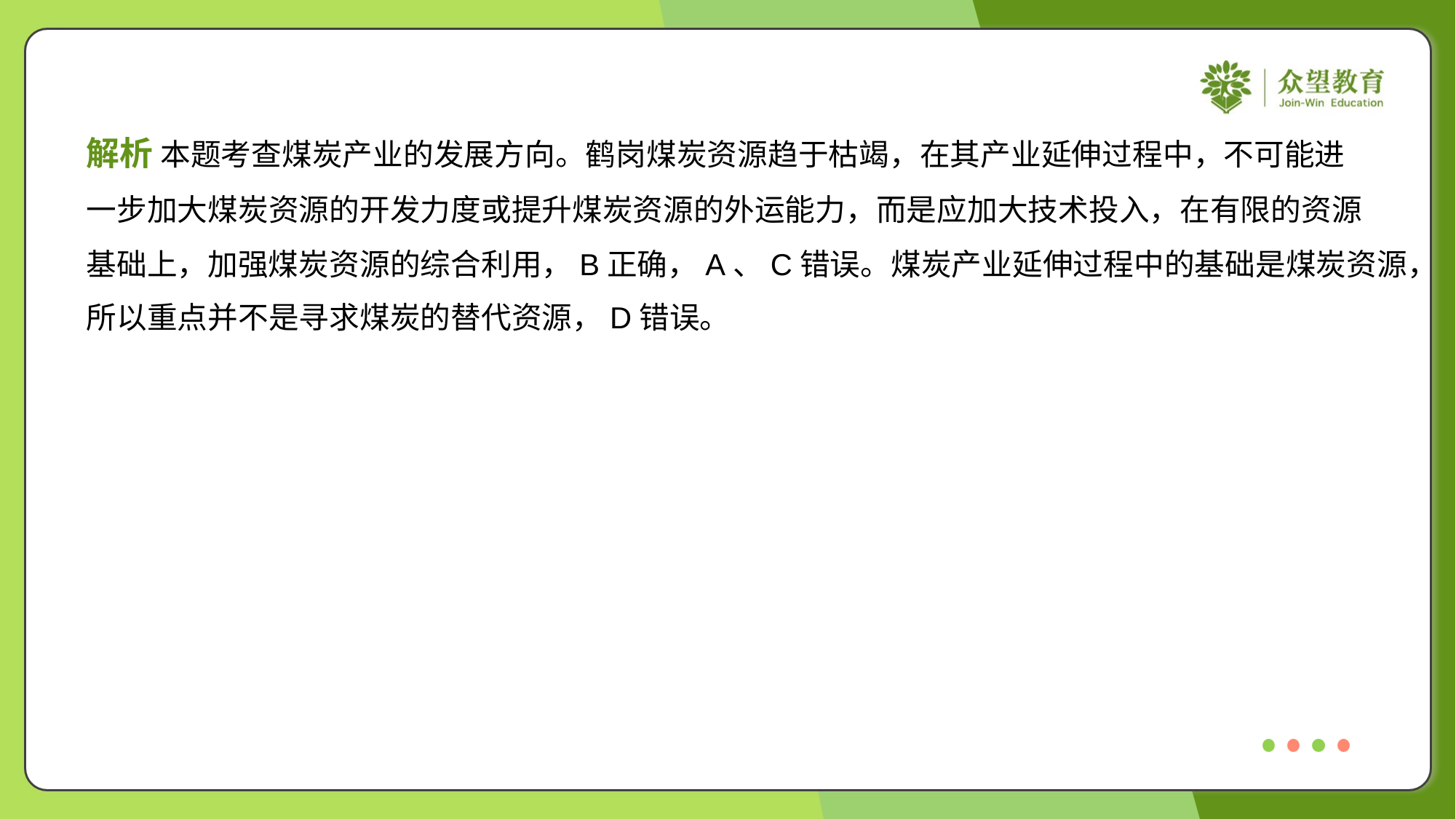

解析 本题考查煤炭产业的发展方向。鹤岗煤炭资源趋于枯竭，在其产业延伸过程中，不可能进
一步加大煤炭资源的开发力度或提升煤炭资源的外运能力，而是应加大技术投入，在有限的资源
基础上，加强煤炭资源的综合利用，B正确，A、C错误。煤炭产业延伸过程中的基础是煤炭资源，
所以重点并不是寻求煤炭的替代资源，D错误。